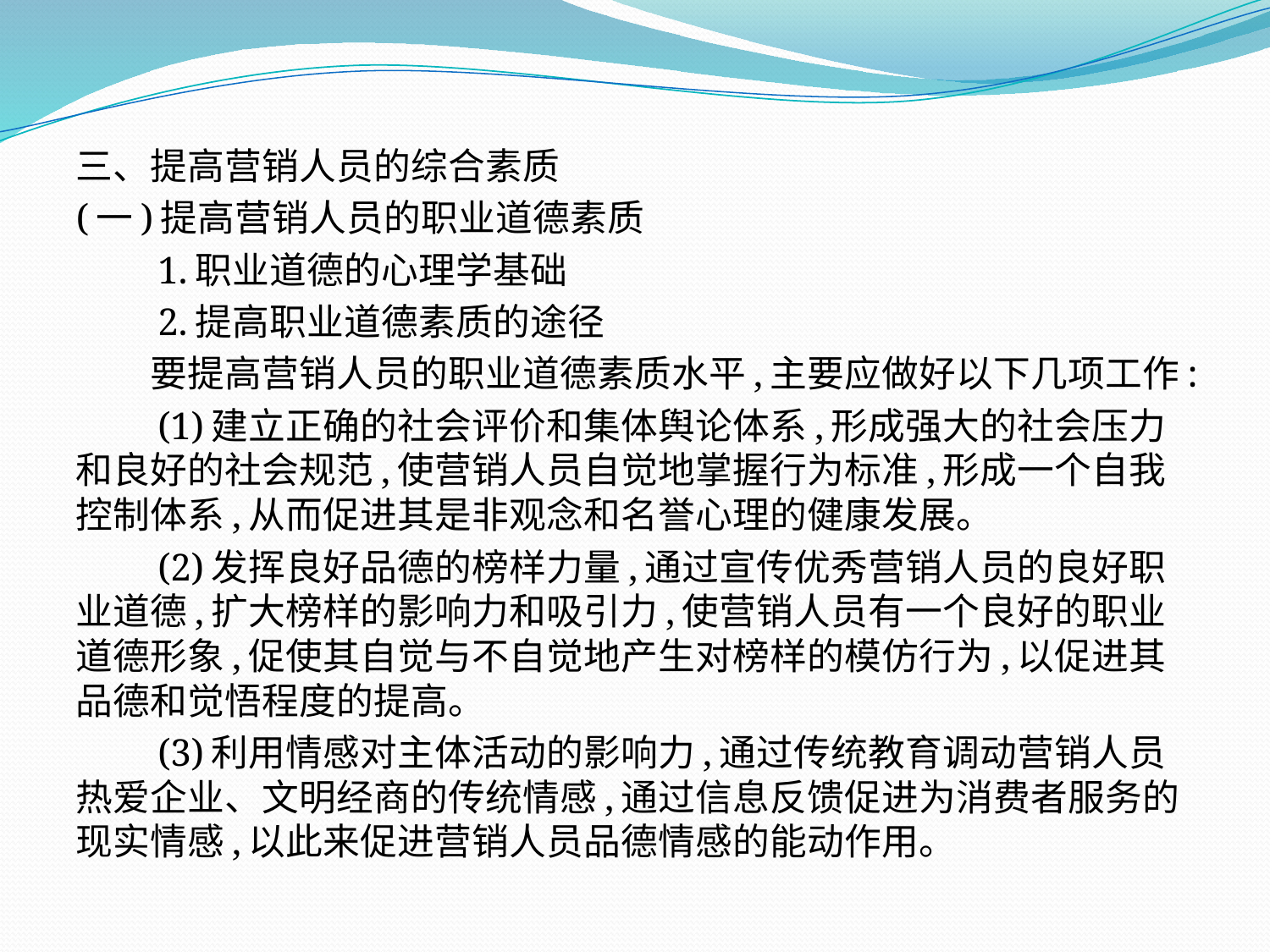

三、提高营销人员的综合素质
(一)提高营销人员的职业道德素质
　　1.职业道德的心理学基础
　　2.提高职业道德素质的途径
　　要提高营销人员的职业道德素质水平,主要应做好以下几项工作:
　　(1)建立正确的社会评价和集体舆论体系,形成强大的社会压力和良好的社会规范,使营销人员自觉地掌握行为标准,形成一个自我控制体系,从而促进其是非观念和名誉心理的健康发展。
　　(2)发挥良好品德的榜样力量,通过宣传优秀营销人员的良好职业道德,扩大榜样的影响力和吸引力,使营销人员有一个良好的职业道德形象,促使其自觉与不自觉地产生对榜样的模仿行为,以促进其品德和觉悟程度的提高。
　　(3)利用情感对主体活动的影响力,通过传统教育调动营销人员热爱企业、文明经商的传统情感,通过信息反馈促进为消费者服务的现实情感,以此来促进营销人员品德情感的能动作用。